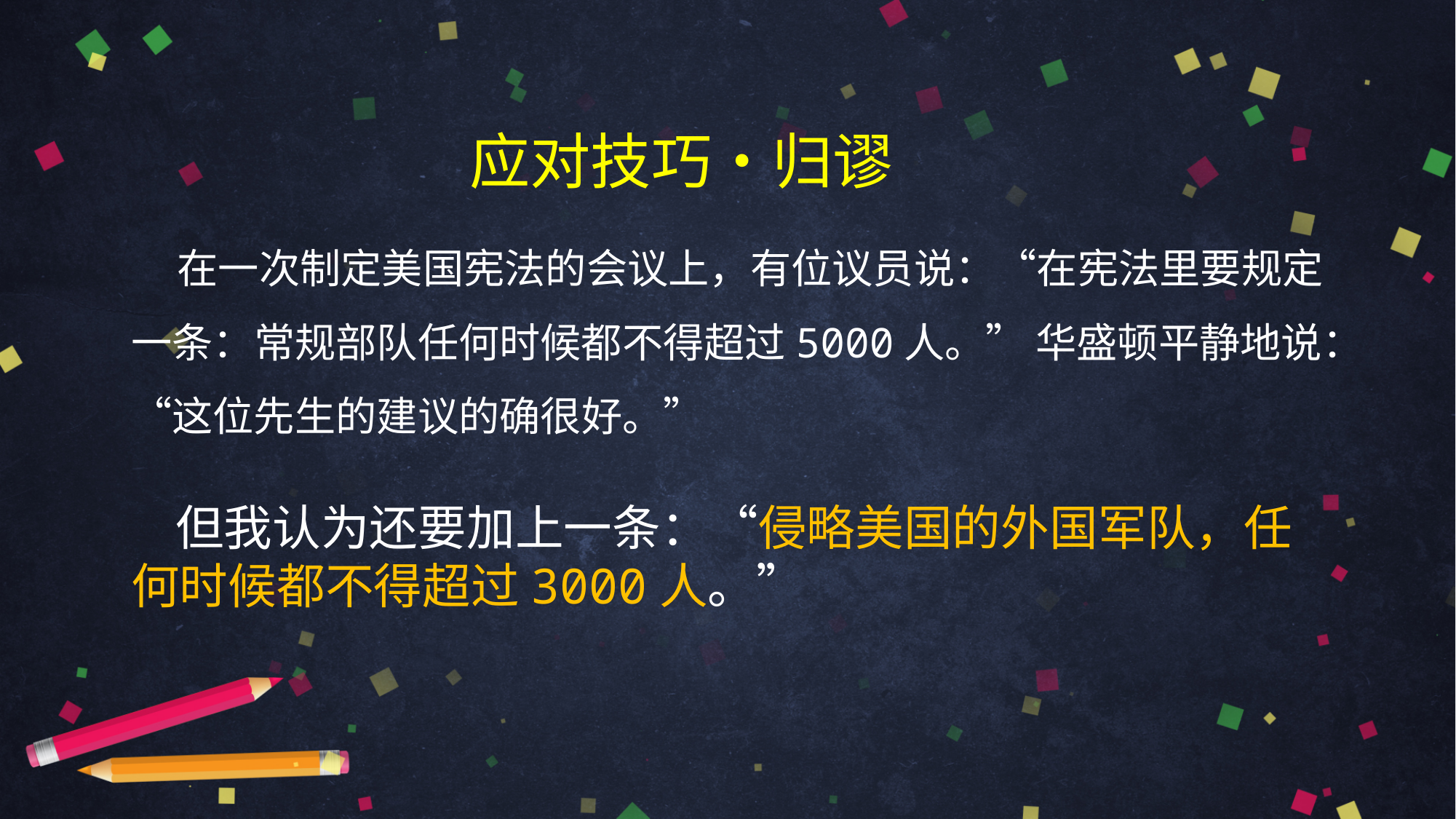

应对技巧•归谬

    在一次制定美国宪法的会议上，有位议员说：“在宪法里要规定一条：常规部队任何时候都不得超过5000人。” 华盛顿平静地说：“这位先生的建议的确很好。”
   但我认为还要加上一条：“侵略美国的外国军队，任何时候都不得超过3000人。”